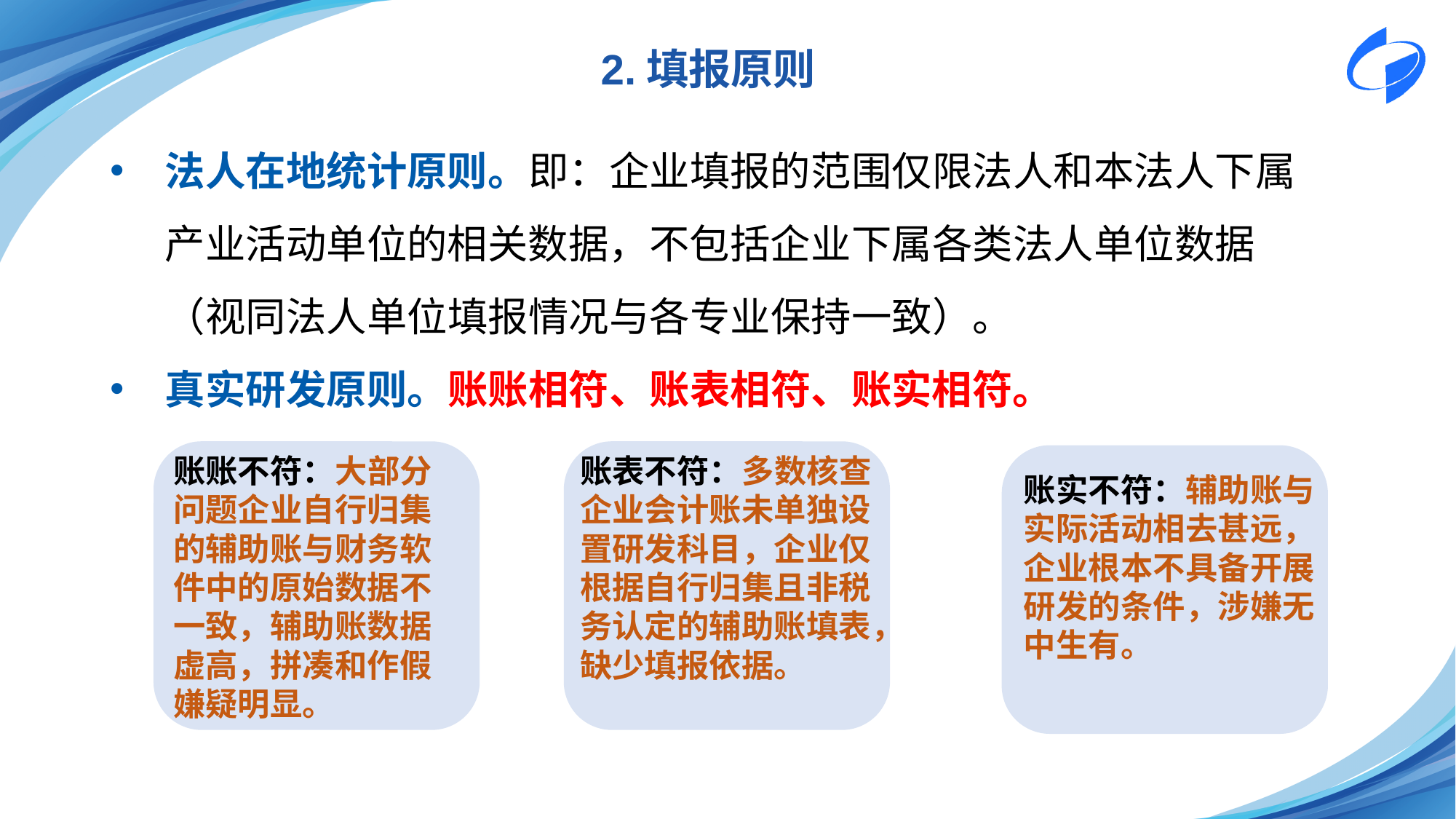

2.填报原则
法人在地统计原则。即：企业填报的范围仅限法人和本法人下属产业活动单位的相关数据，不包括企业下属各类法人单位数据（视同法人单位填报情况与各专业保持一致）。
真实研发原则。账账相符、账表相符、账实相符。

账账不符：大部分问题企业自行归集的辅助账与财务软件中的原始数据不一致，辅助账数据虚高，拼凑和作假嫌疑明显。
账表不符：多数核查企业会计账未单独设置研发科目，企业仅根据自行归集且非税务认定的辅助账填表，缺少填报依据。

账实不符：辅助账与实际活动相去甚远，企业根本不具备开展研发的条件，涉嫌无中生有。
16